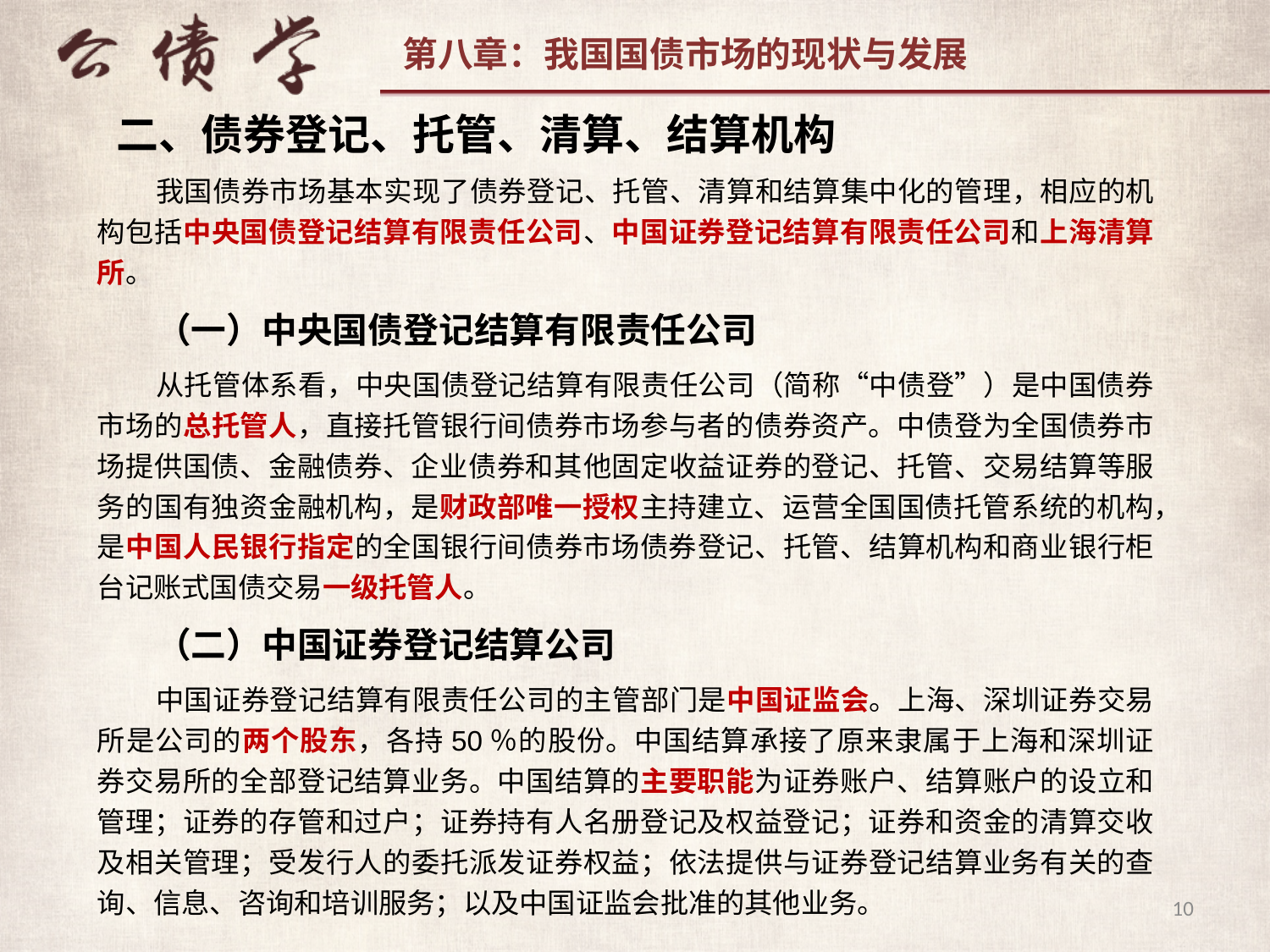

二、债券登记、托管、清算、结算机构
我国债券市场基本实现了债券登记、托管、清算和结算集中化的管理，相应的机构包括中央国债登记结算有限责任公司、中国证券登记结算有限责任公司和上海清算所。
（一）中央国债登记结算有限责任公司
从托管体系看，中央国债登记结算有限责任公司（简称“中债登”）是中国债券市场的总托管人，直接托管银行间债券市场参与者的债券资产。中债登为全国债券市场提供国债、金融债券、企业债券和其他固定收益证券的登记、托管、交易结算等服务的国有独资金融机构，是财政部唯一授权主持建立、运营全国国债托管系统的机构，是中国人民银行指定的全国银行间债券市场债券登记、托管、结算机构和商业银行柜台记账式国债交易一级托管人。
（二）中国证券登记结算公司
中国证券登记结算有限责任公司的主管部门是中国证监会。上海、深圳证券交易所是公司的两个股东，各持50％的股份。中国结算承接了原来隶属于上海和深圳证券交易所的全部登记结算业务。中国结算的主要职能为证券账户、结算账户的设立和管理；证券的存管和过户；证券持有人名册登记及权益登记；证券和资金的清算交收及相关管理；受发行人的委托派发证券权益；依法提供与证券登记结算业务有关的查询、信息、咨询和培训服务；以及中国证监会批准的其他业务。
10